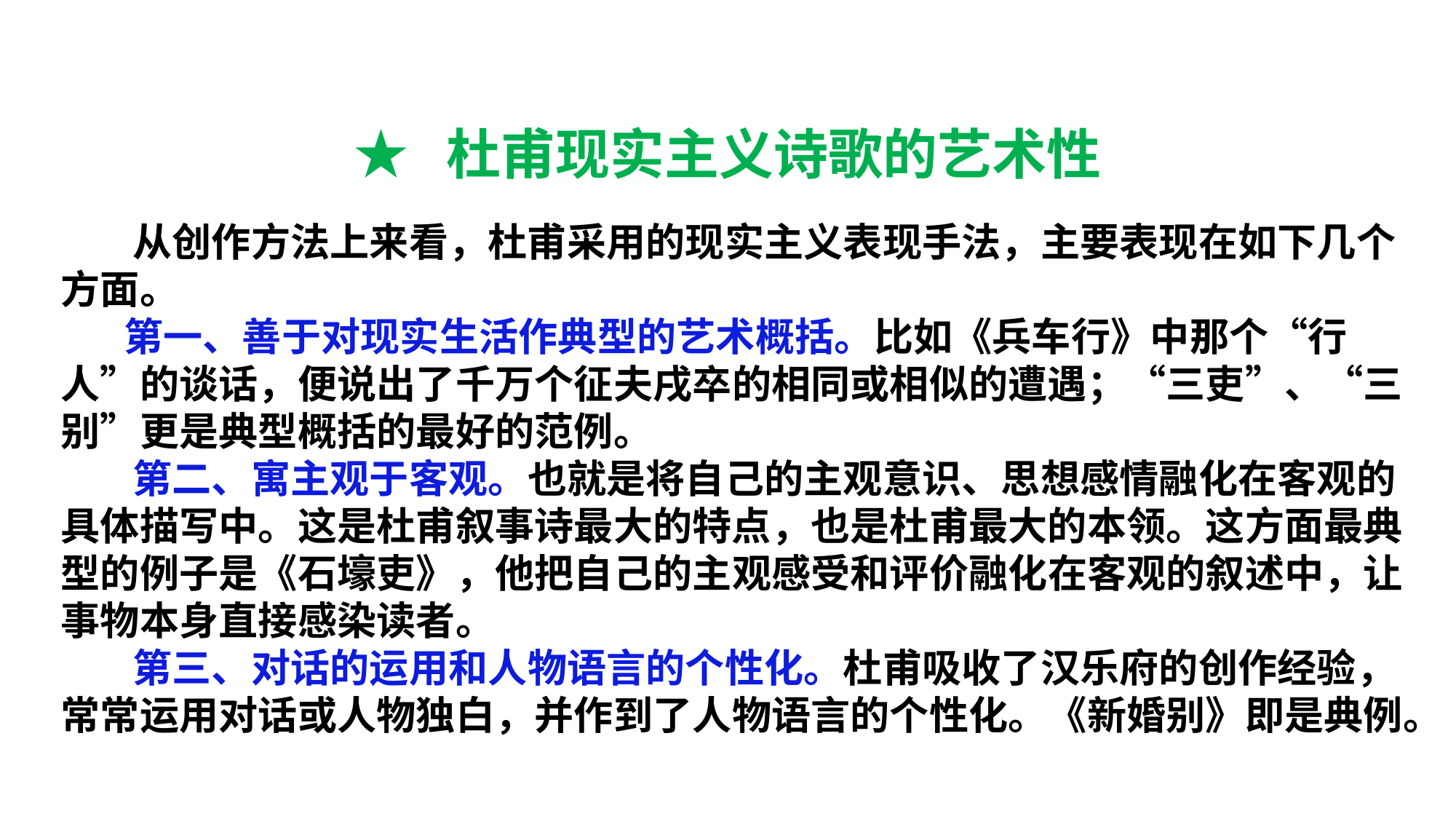

★  杜甫现实主义诗歌的艺术性
       从创作方法上来看，杜甫采用的现实主义表现手法，主要表现在如下几个方面。
      第一、善于对现实生活作典型的艺术概括。比如《兵车行》中那个“行人”的谈话，便说出了千万个征夫戌卒的相同或相似的遭遇；“三吏”、“三别”更是典型概括的最好的范例。
       第二、寓主观于客观。也就是将自己的主观意识、思想感情融化在客观的具体描写中。这是杜甫叙事诗最大的特点，也是杜甫最大的本领。这方面最典型的例子是《石壕吏》，他把自己的主观感受和评价融化在客观的叙述中，让事物本身直接感染读者。
       第三、对话的运用和人物语言的个性化。杜甫吸收了汉乐府的创作经验，常常运用对话或人物独白，并作到了人物语言的个性化。《新婚别》即是典例。